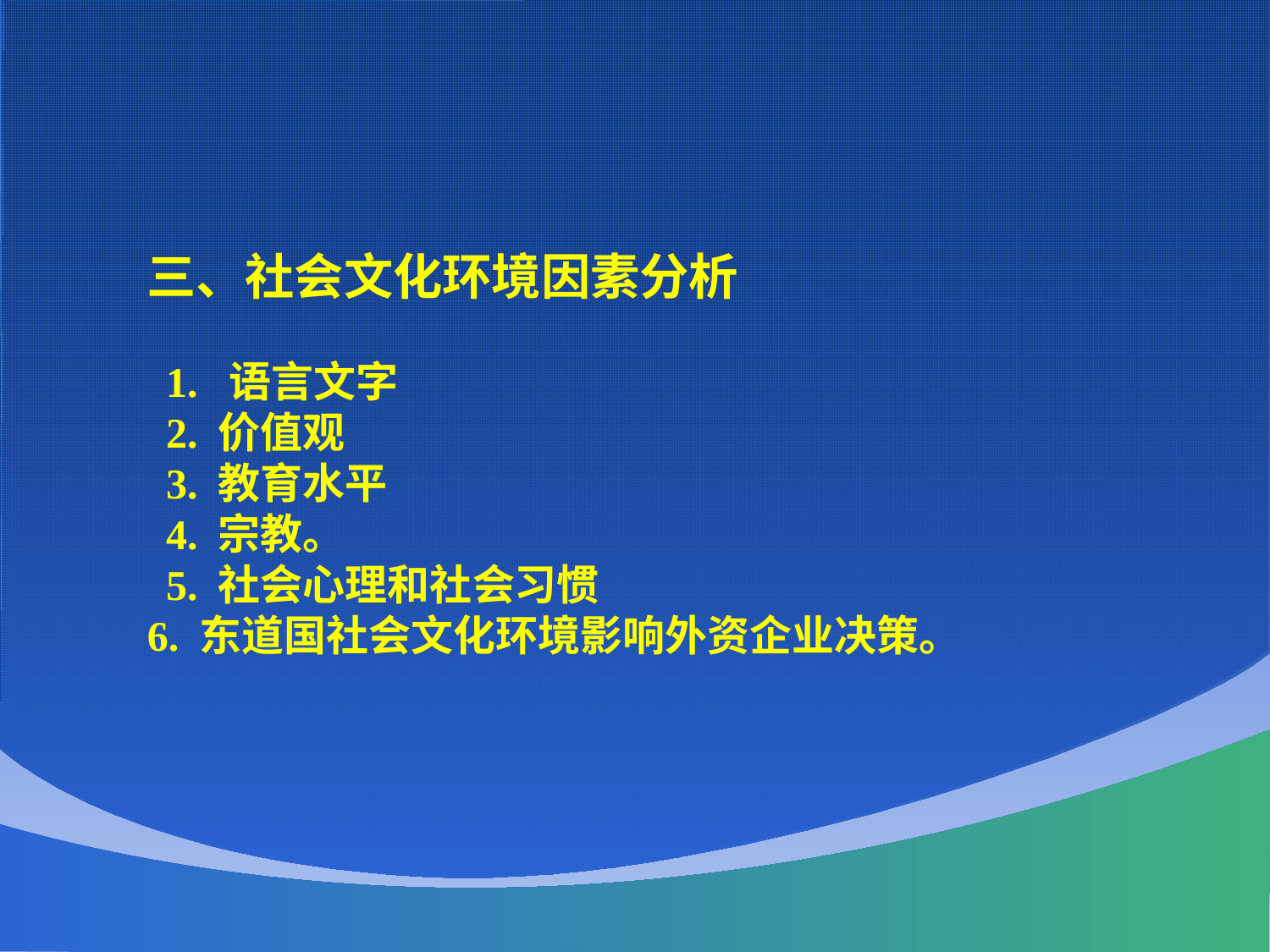

三、社会文化环境因素分析

    1.  语言文字
    2. 价值观
    3. 教育水平
    4. 宗教。
    5. 社会心理和社会习惯
  6. 东道国社会文化环境影响外资企业决策。